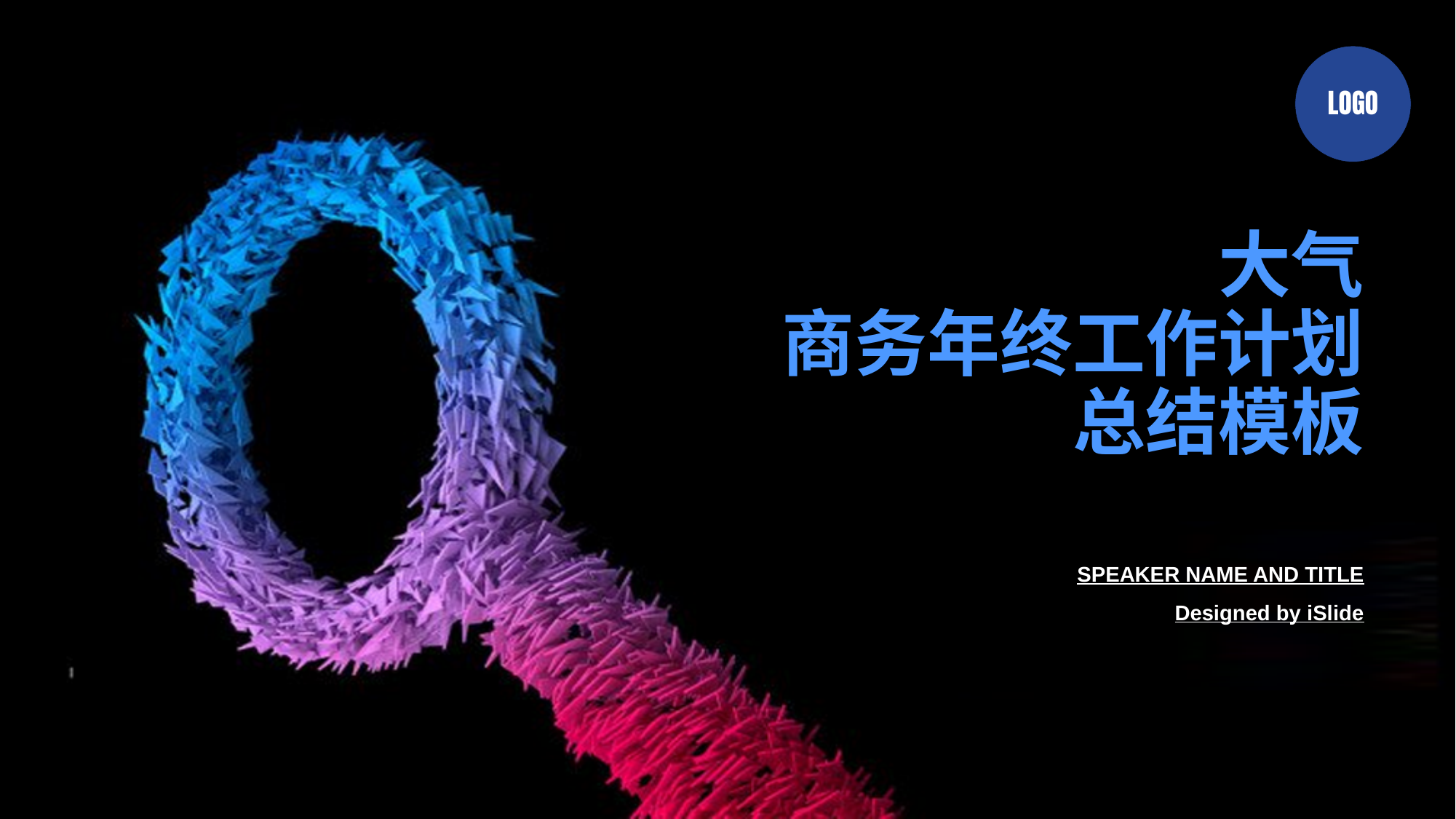

LOGO
# 大气 商务年终工作计划 总结模板
SPEAKER NAME AND TITLE
Designed by iSlide